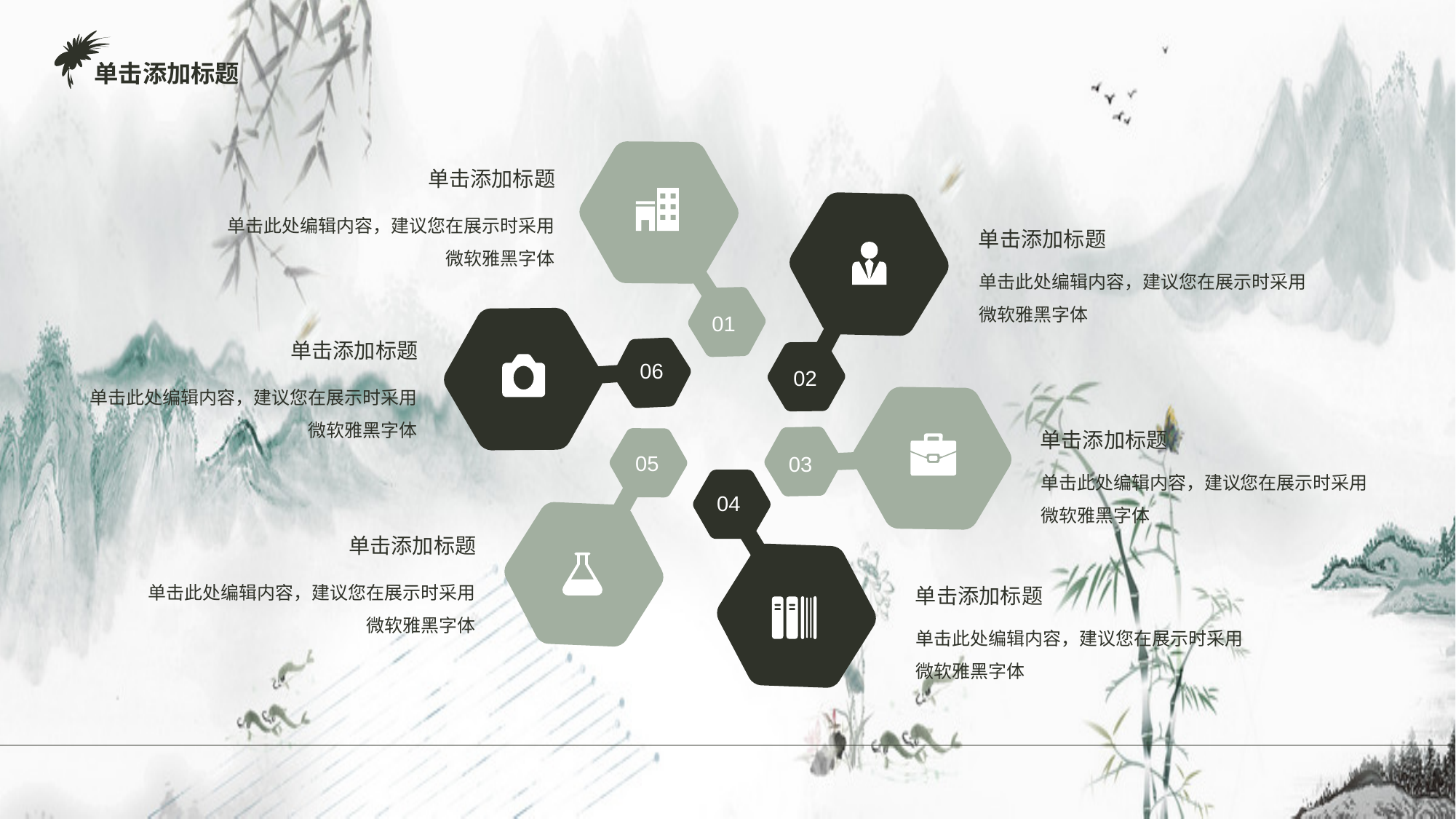

单击添加标题

单击添加标题

单击此处编辑内容，建议您在展示时采用微软雅黑字体

单击添加标题

单击此处编辑内容，建议您在展示时采用微软雅黑字体

01
单击添加标题
06

02

单击此处编辑内容，建议您在展示时采用微软雅黑字体
单击添加标题

05
03
单击此处编辑内容，建议您在展示时采用微软雅黑字体
04

单击添加标题

单击此处编辑内容，建议您在展示时采用微软雅黑字体
单击添加标题

单击此处编辑内容，建议您在展示时采用微软雅黑字体